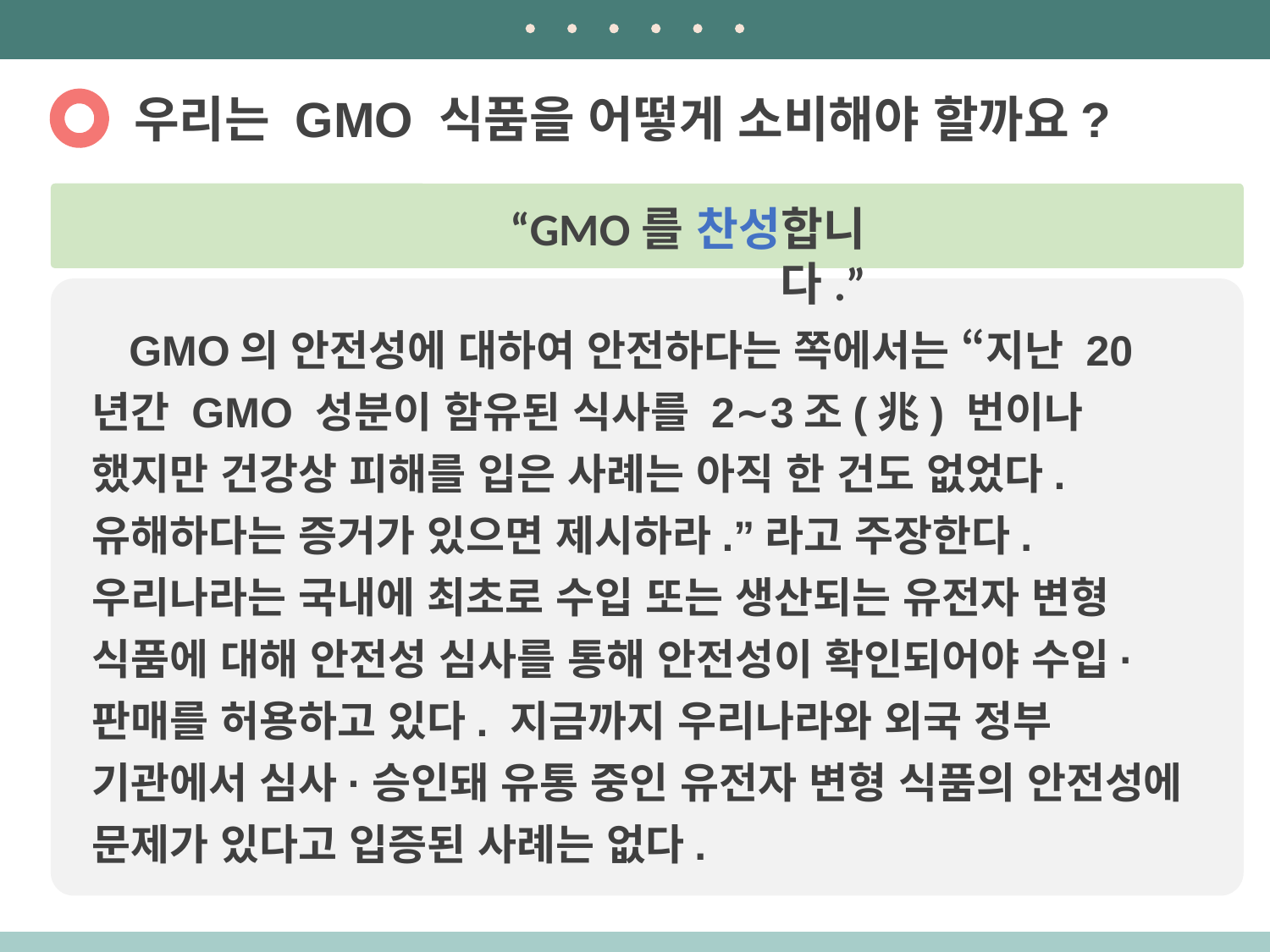

우리는 GMO 식품을 어떻게 소비해야 할까요?

“GMO를 찬성합니다.”

GMO의 안전성에 대하여 안전하다는 쪽에서는 “지난 20년간 GMO 성분이 함유된 식사를 2∼3조(兆) 번이나 했지만 건강상 피해를 입은 사례는 아직 한 건도 없었다. 유해하다는 증거가 있으면 제시하라.”라고 주장한다. 우리나라는 국내에 최초로 수입 또는 생산되는 유전자 변형 식품에 대해 안전성 심사를 통해 안전성이 확인되어야 수입·판매를 허용하고 있다. 지금까지 우리나라와 외국 정부 기관에서 심사·승인돼 유통 중인 유전자 변형 식품의 안전성에 문제가 있다고 입증된 사례는 없다.